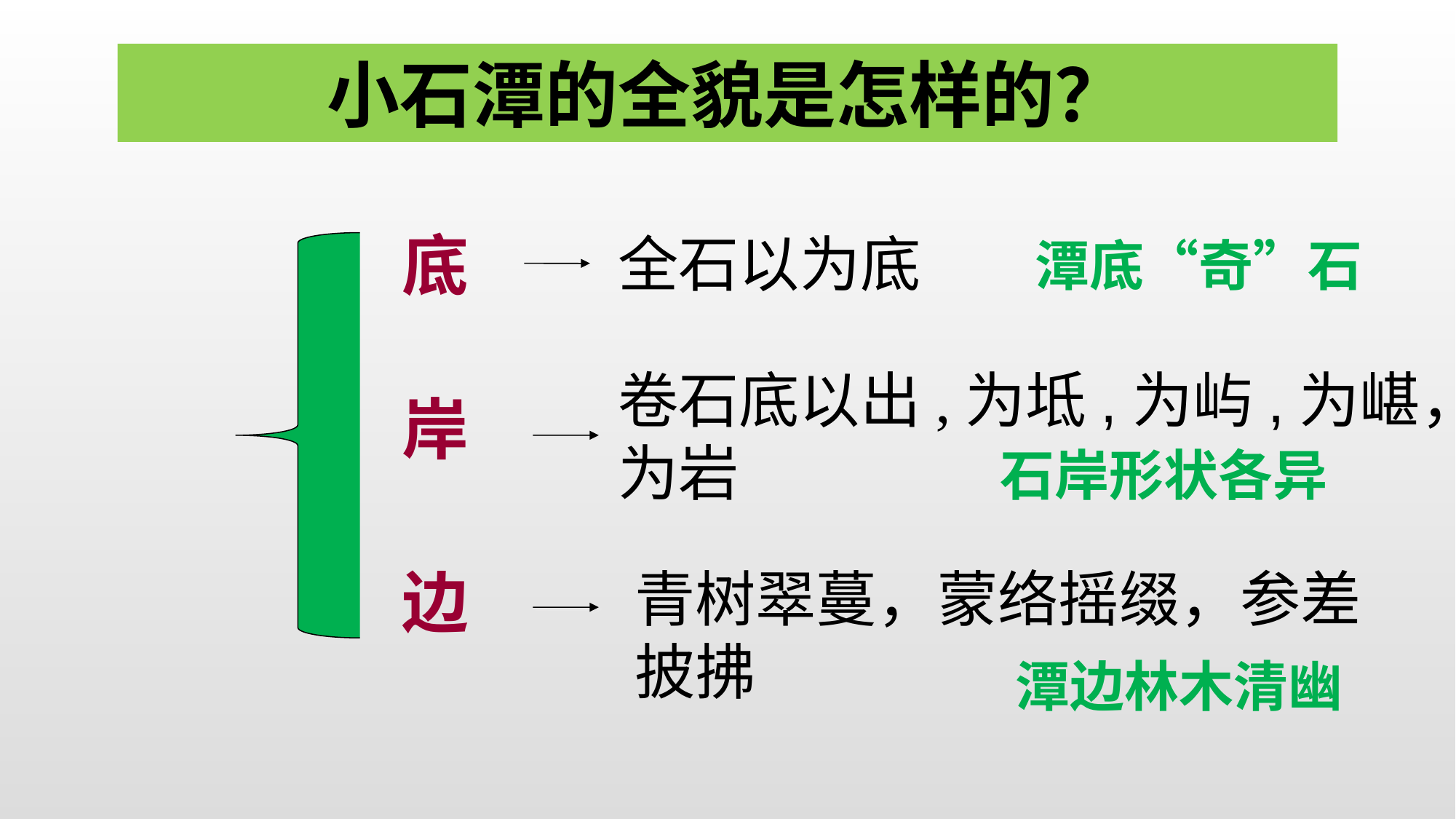

小石潭的全貌是怎样的？
底
全石以为底
潭底“奇”石

卷石底以出,为坻,为屿,为嵁，为岩
岸

石岸形状各异

边
青树翠蔓，蒙络摇缀，参差披拂

潭边林木清幽